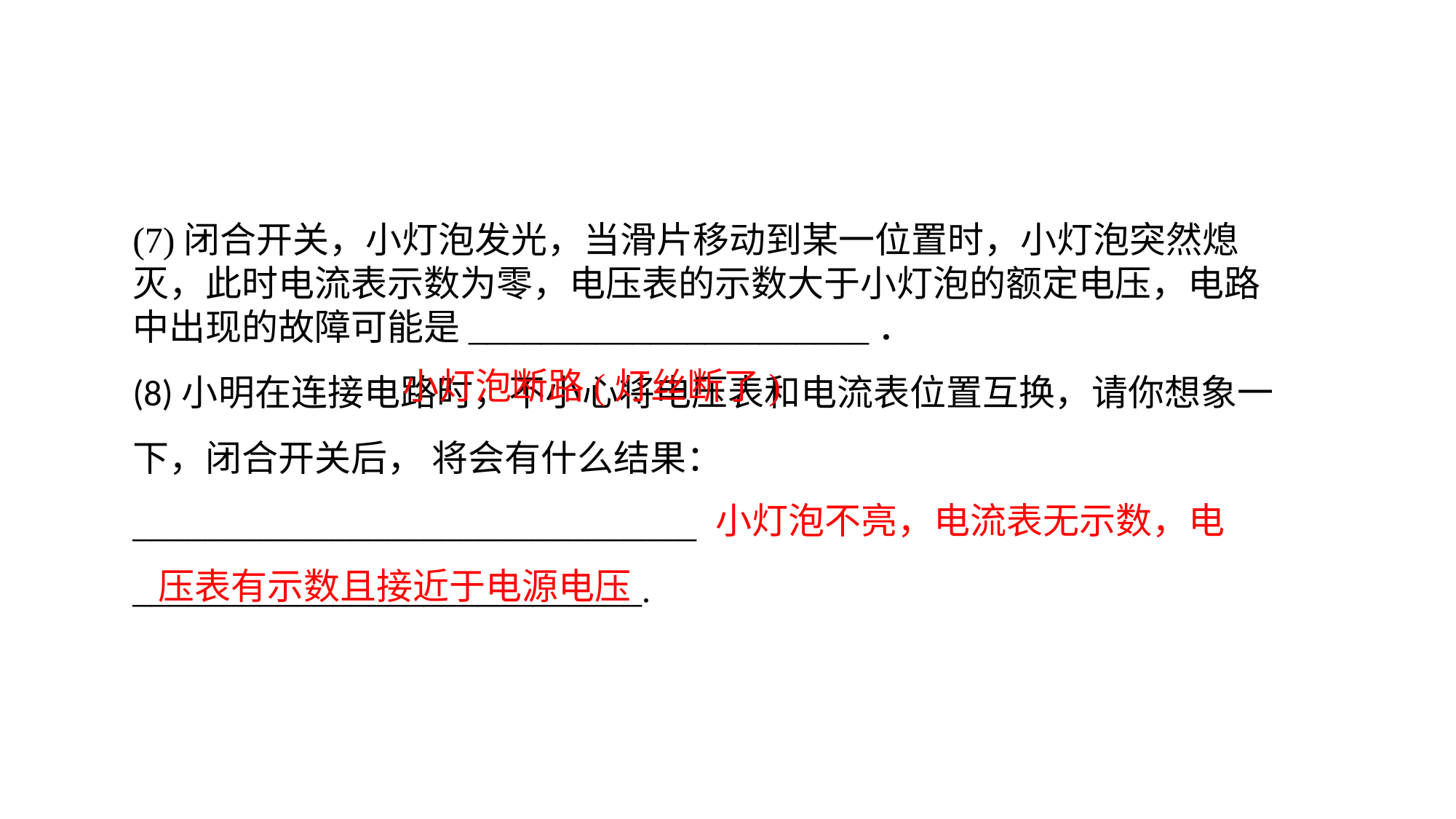

(7)闭合开关，小灯泡发光，当滑片移动到某一位置时，小灯泡突然熄灭，此时电流表示数为零，电压表的示数大于小灯泡的额定电压，电路中出现的故障可能是______________________．(8)小明在连接电路时，不小心将电压表和电流表位置互换，请你想象一下，闭合开关后， 将会有什么结果：_______________________________
____________________________.
小灯泡断路(灯丝断了)
                                                                   小灯泡不亮，电流表无示数，电压表有示数且接近于电源电压